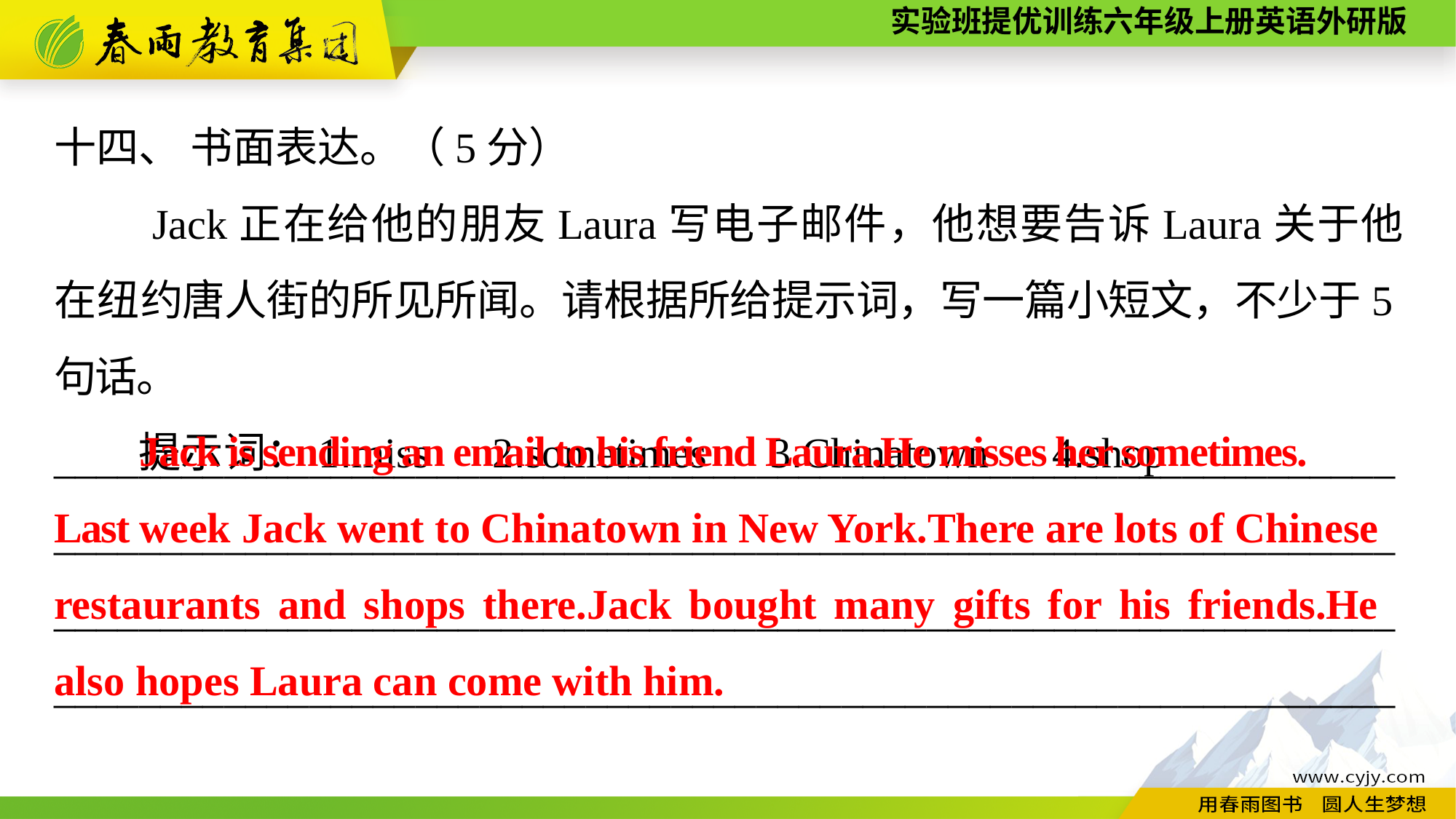

十四、 书面表达。（5分）
　　Jack正在给他的朋友Laura写电子邮件，他想要告诉Laura关于他在纽约唐人街的所见所闻。请根据所给提示词，写一篇小短文，不少于5句话。
提示词：1.miss　2.sometimes　3.Chinatown　4.shop
Jack is sending an email to his friend Laura.He misses her sometimes.
Last week Jack went to Chinatown in New York.There are lots of Chinese restaurants and shops there.Jack bought many gifts for his friends.He also hopes Laura can come with him.
____________________________________________________________________________________________________________________________________________________________________________________________________________________________________________________________